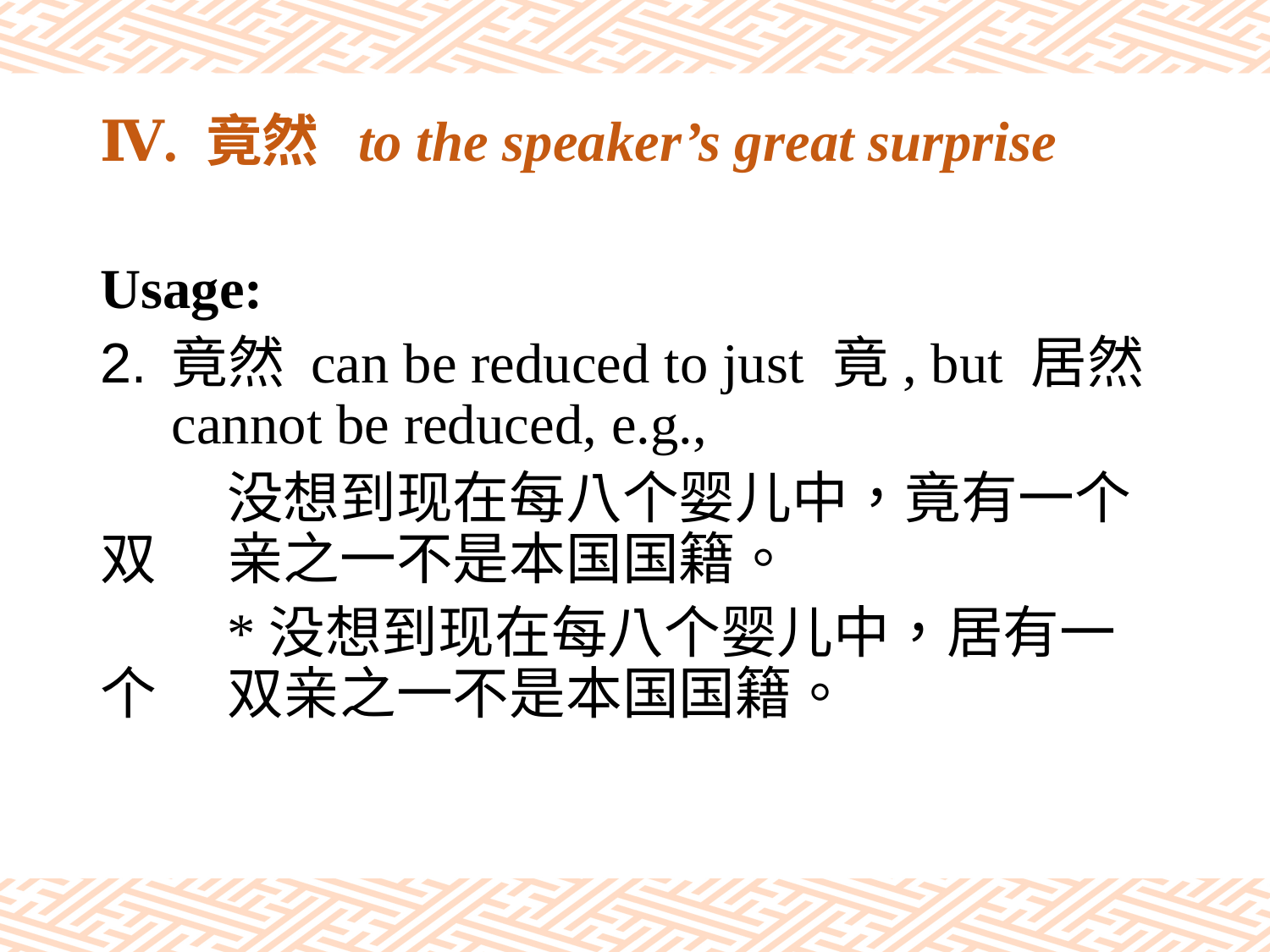

# Ⅳ. 竟然  to the speaker’s great surprise
Usage:
竟然 can be reduced to just 竟, but 居然 cannot be reduced, e.g.,
	没想到现在每八个婴儿中，竟有一个双	亲之一不是本国国籍。
	*没想到现在每八个婴儿中，居有一个	双亲之一不是本国国籍。